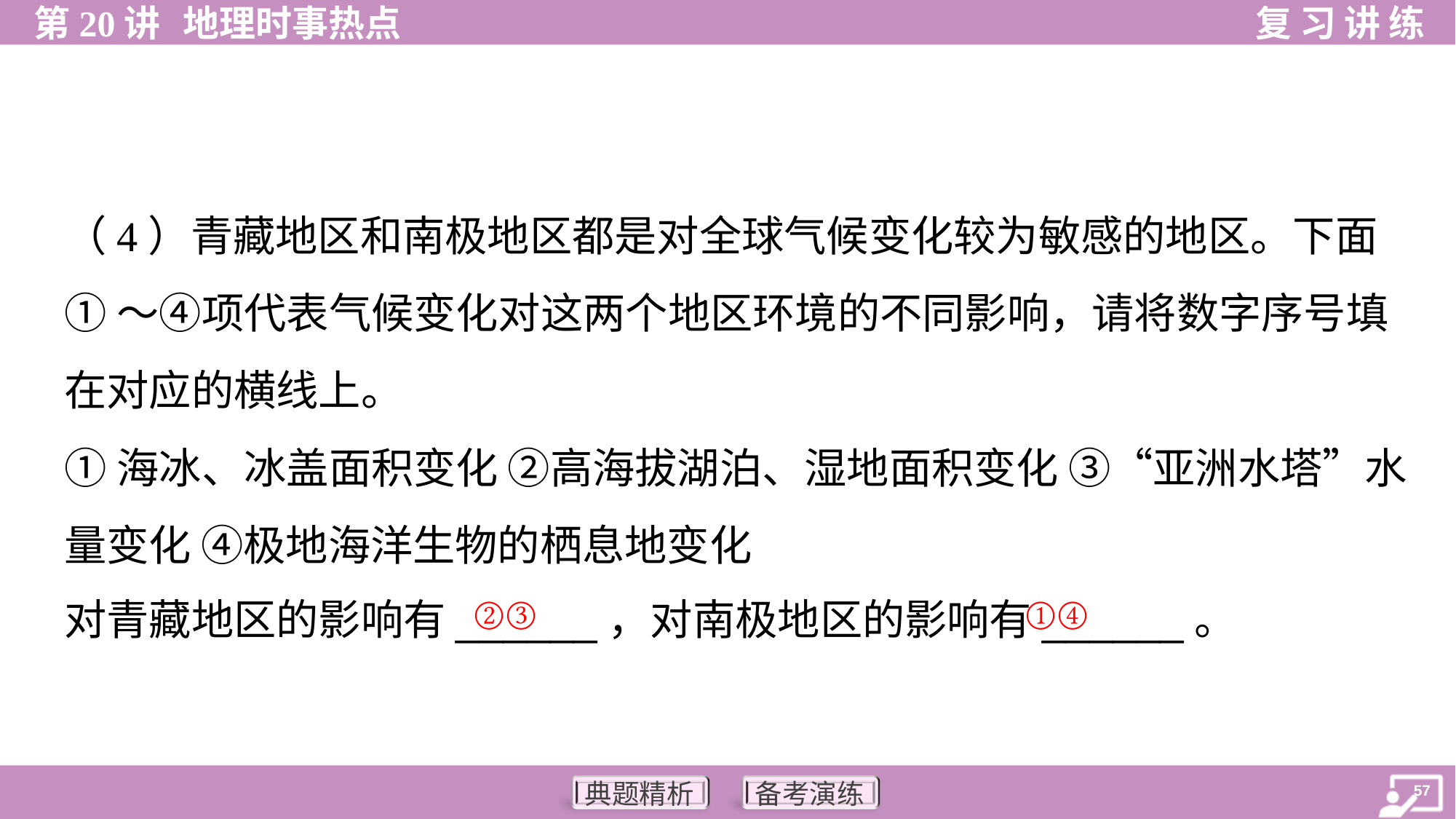

（4）青藏地区和南极地区都是对全球气候变化较为敏感的地区。下面
①～④项代表气候变化对这两个地区环境的不同影响，请将数字序号填
在对应的横线上。
①海冰、冰盖面积变化 ②高海拔湖泊、湿地面积变化 ③“亚洲水塔”水
量变化 ④极地海洋生物的栖息地变化
对青藏地区的影响有______，对南极地区的影响有______。
②③
①④